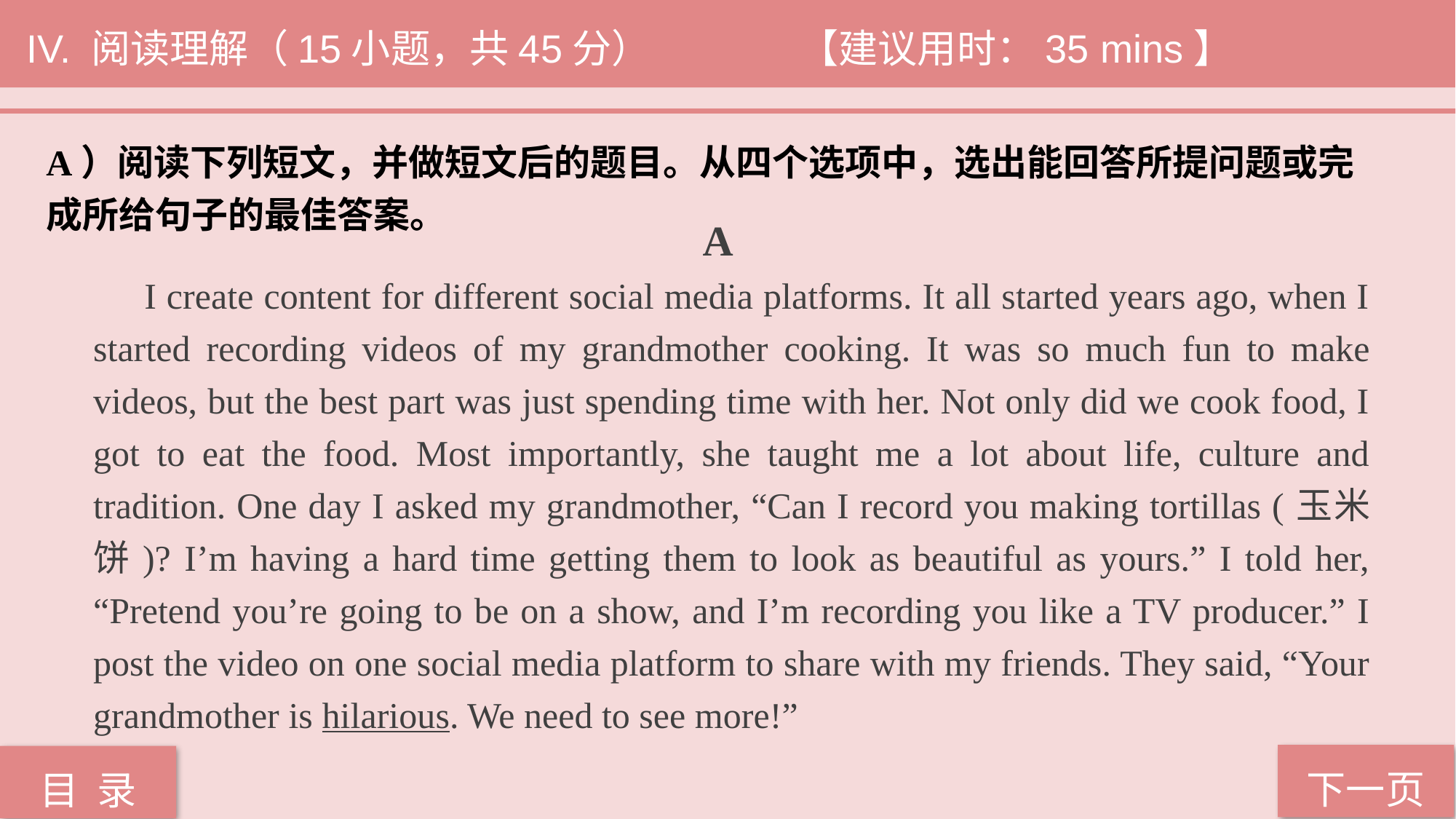

IV. 阅读理解（15小题，共45分） 		 【建议用时：35 mins】
A）阅读下列短文，并做短文后的题目。从四个选项中，选出能回答所提问题或完
成所给句子的最佳答案。
                                                                   A
     I create content for different social media platforms. It all started years ago, when I started recording videos of my grandmother cooking. It was so much fun to make videos, but the best part was just spending time with her. Not only did we cook food, I got to eat the food. Most importantly, she taught me a lot about life, culture and tradition. One day I asked my grandmother, “Can I record you making tortillas (玉米饼)? I’m having a hard time getting them to look as beautiful as yours.” I told her, “Pretend you’re going to be on a show, and I’m recording you like a TV producer.” I post the video on one social media platform to share with my friends. They said, “Your grandmother is hilarious. We need to see more!”